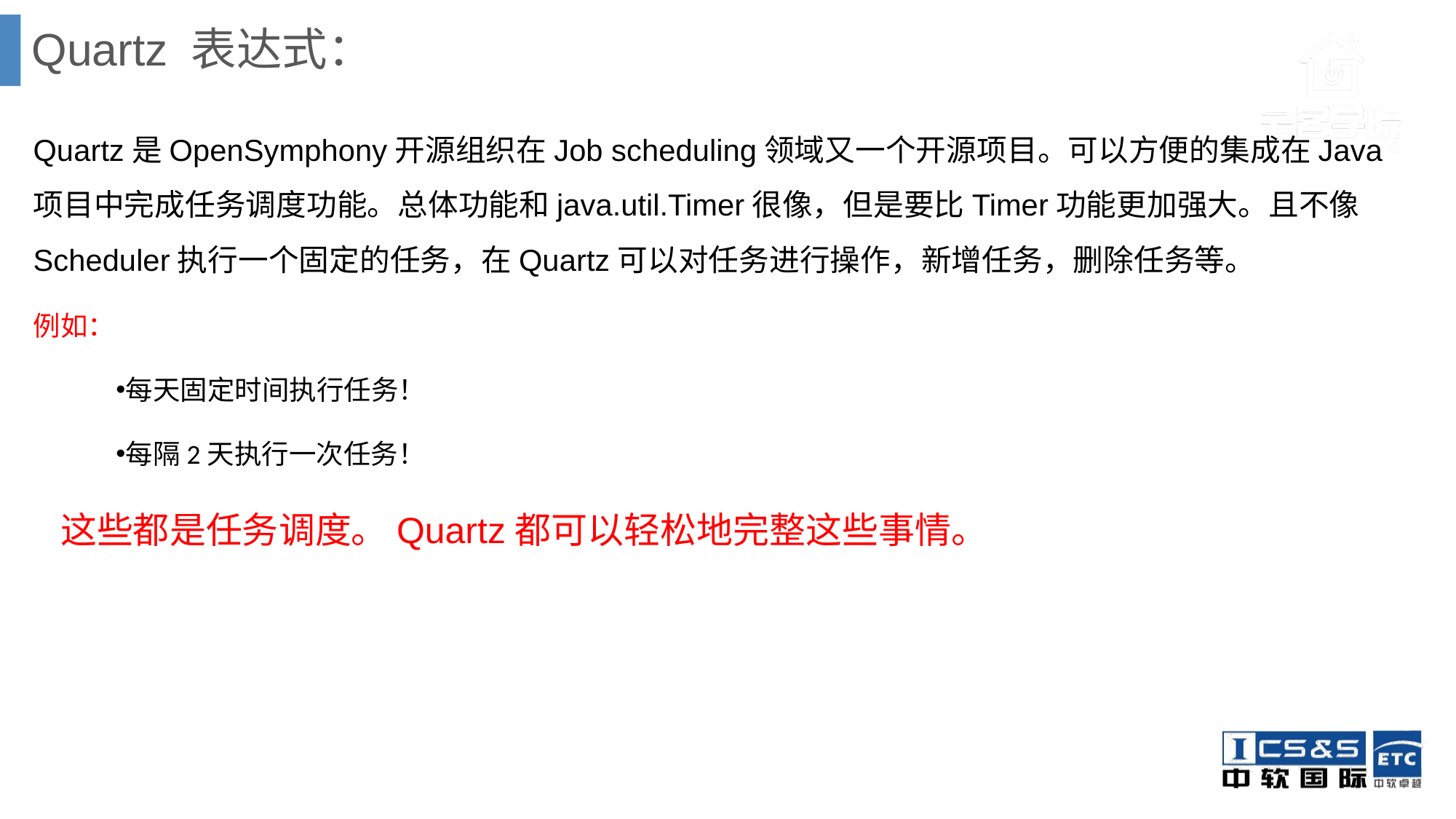

# Quartz 表达式：
Quartz是OpenSymphony开源组织在Job scheduling领域又一个开源项目。可以方便的集成在Java项目中完成任务调度功能。总体功能和java.util.Timer很像，但是要比Timer功能更加强大。且不像Scheduler执行一个固定的任务，在Quartz可以对任务进行操作，新增任务，删除任务等。
例如：
每天固定时间执行任务！
每隔2天执行一次任务！
这些都是任务调度。Quartz都可以轻松地完整这些事情。